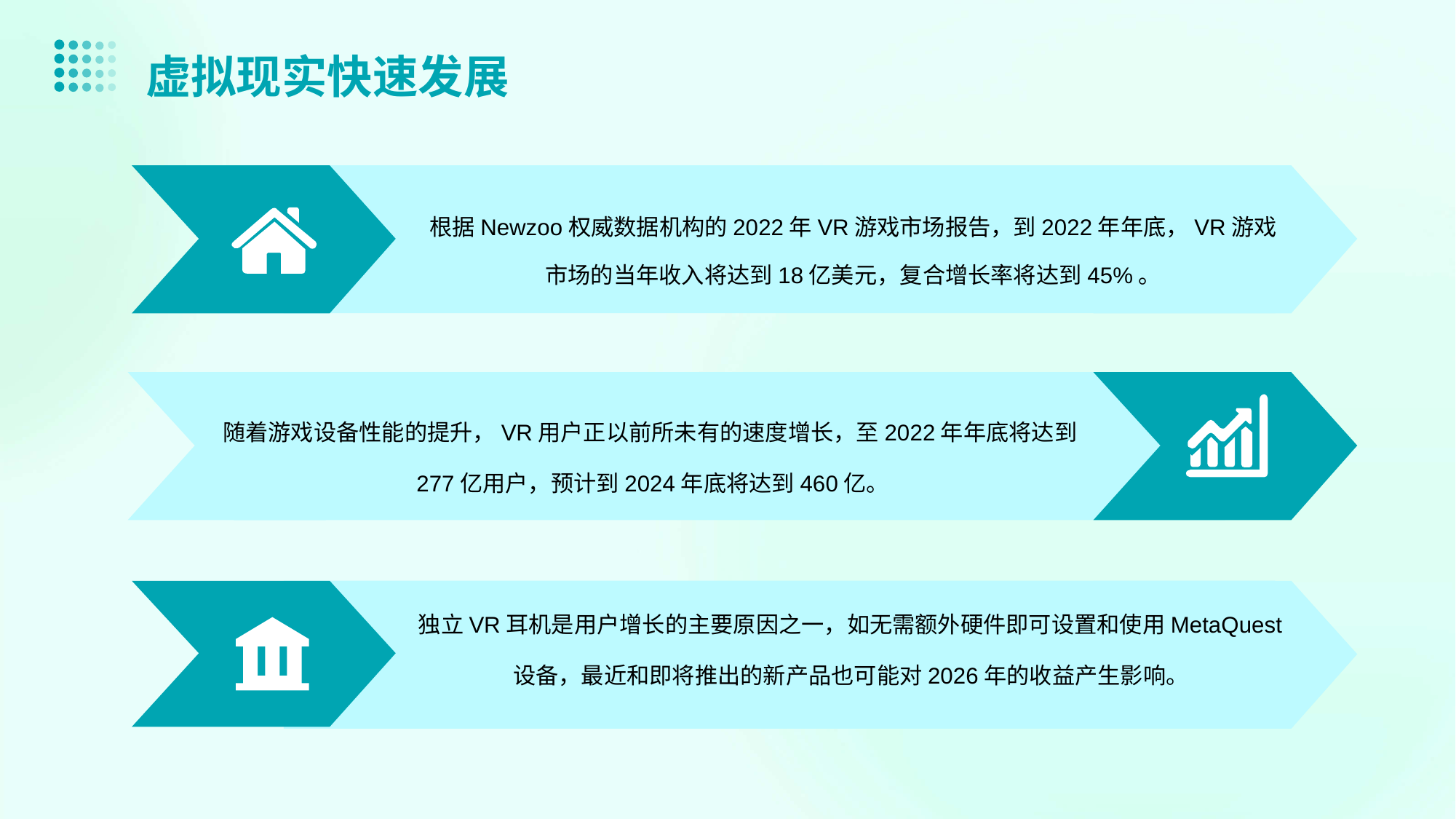

虚拟现实快速发展

根据Newzoo权威数据机构的2022年VR游戏市场报告，到2022年年底，VR游戏市场的当年收入将达到18亿美元，复合增长率将达到45%。

随着游戏设备性能的提升，VR用户正以前所未有的速度增长，至2022年年底将达到277亿用户，预计到2024年底将达到460亿。

独立VR耳机是用户增长的主要原因之一，如无需额外硬件即可设置和使用MetaQuest设备，最近和即将推出的新产品也可能对2026年的收益产生影响。